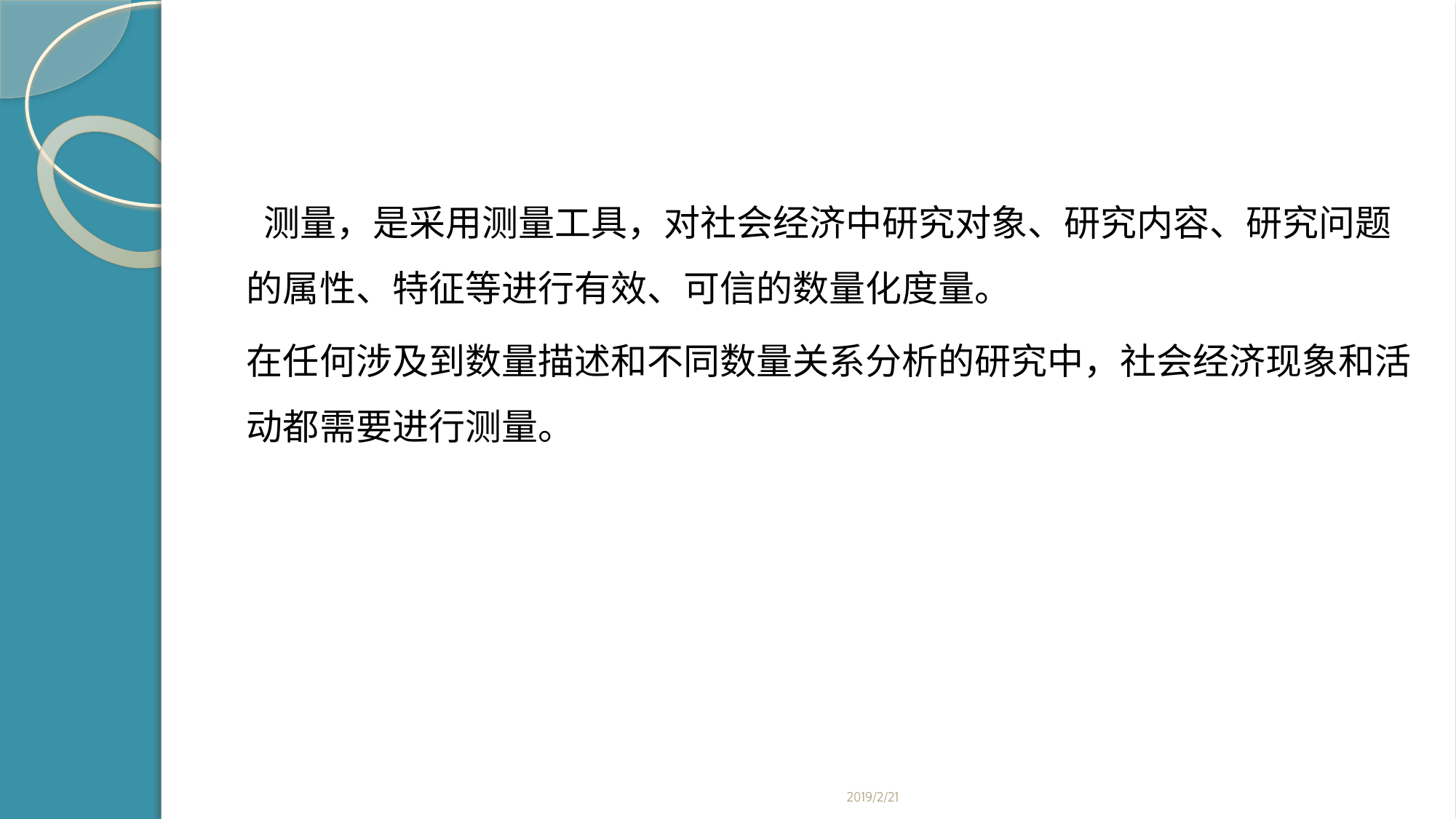

#
 测量，是采用测量工具，对社会经济中研究对象、研究内容、研究问题的属性、特征等进行有效、可信的数量化度量。
在任何涉及到数量描述和不同数量关系分析的研究中，社会经济现象和活动都需要进行测量。
2019/2/21